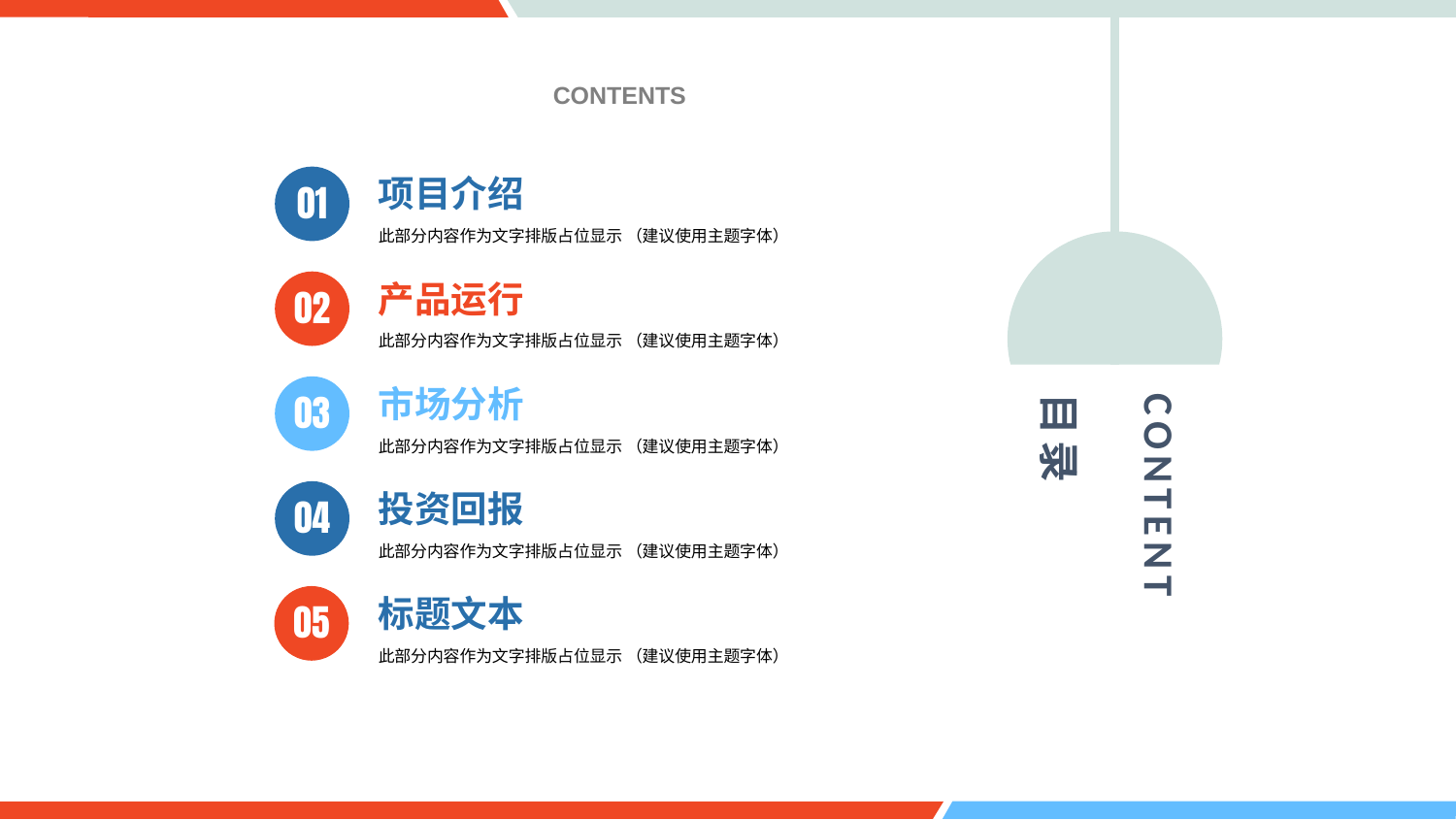

CONTENTS
01
项目介绍
此部分内容作为文字排版占位显示 （建议使用主题字体）

02
产品运行
此部分内容作为文字排版占位显示 （建议使用主题字体）
03
CONTENT
目录
市场分析
此部分内容作为文字排版占位显示 （建议使用主题字体）
04
投资回报
此部分内容作为文字排版占位显示 （建议使用主题字体）
标题文本
此部分内容作为文字排版占位显示 （建议使用主题字体）
05